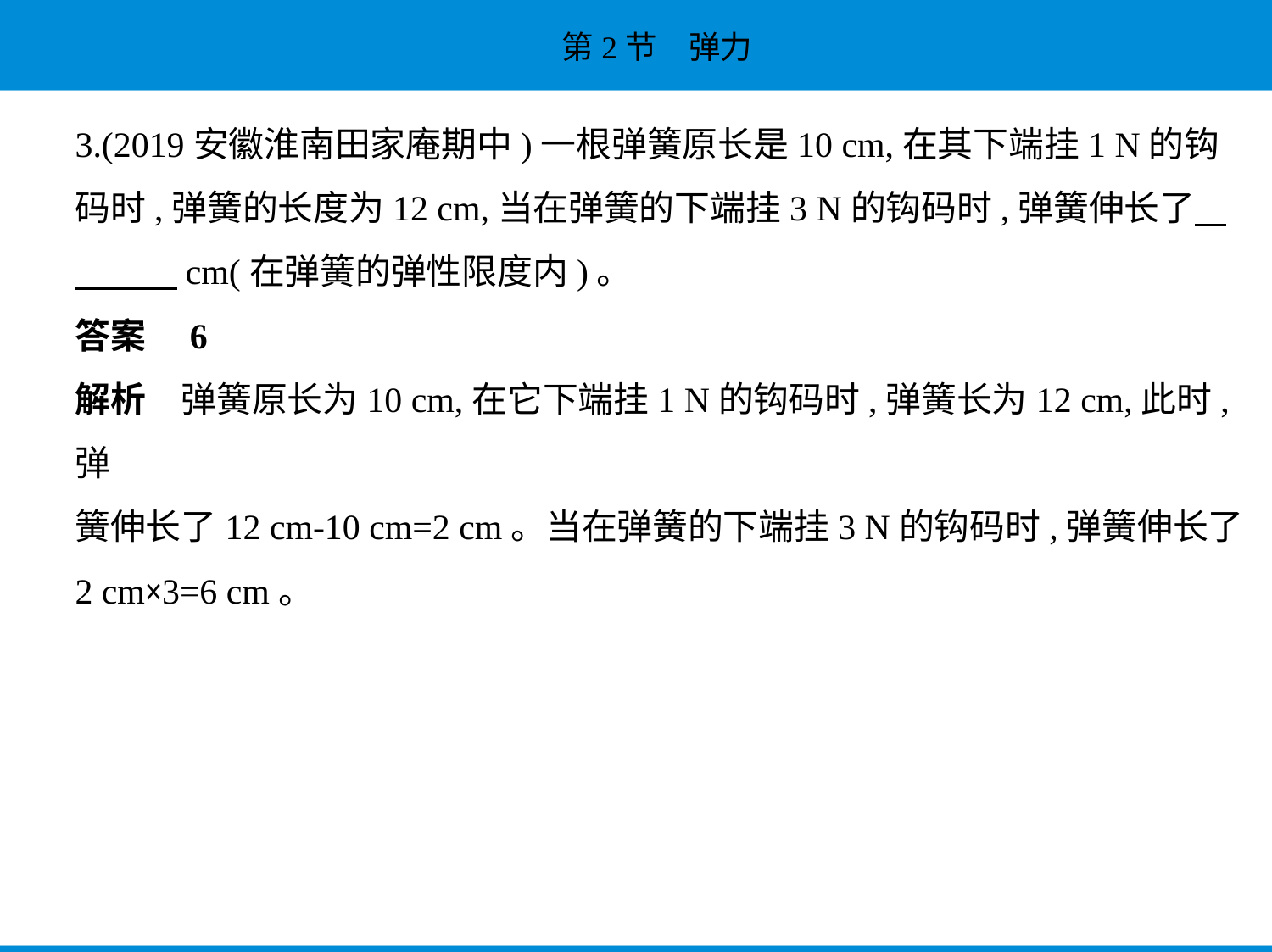

3.(2019安徽淮南田家庵期中)一根弹簧原长是10 cm,在其下端挂1 N的钩
码时,弹簧的长度为12 cm,当在弹簧的下端挂3 N的钩码时,弹簧伸长了    
　　    cm(在弹簧的弹性限度内)。
答案　6
解析　弹簧原长为10 cm,在它下端挂1 N的钩码时,弹簧长为12 cm,此时,弹
簧伸长了12 cm-10 cm=2 cm。当在弹簧的下端挂3 N的钩码时,弹簧伸长了
2 cm×3=6 cm。